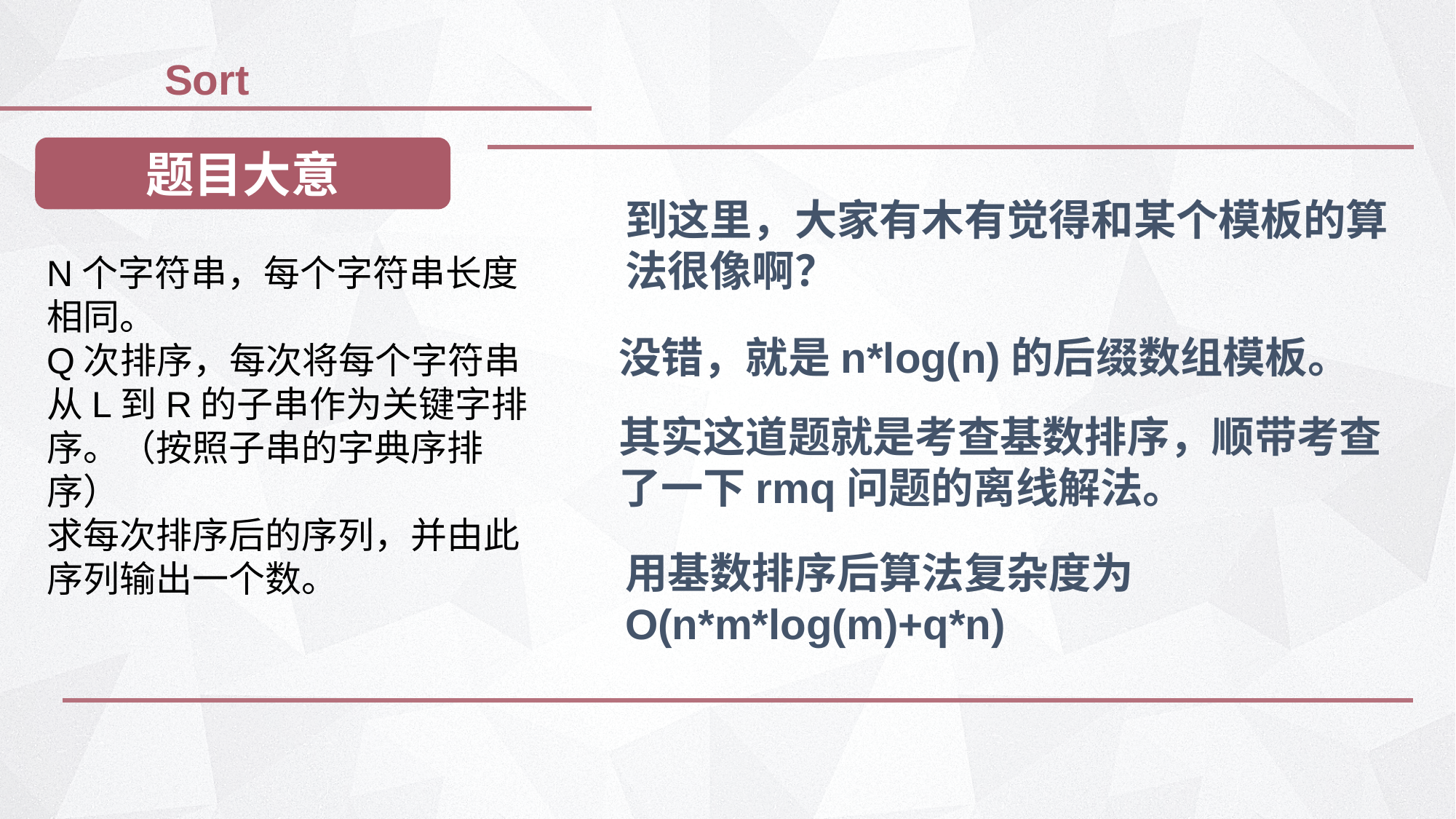

Sort
题目大意
到这里，大家有木有觉得和某个模板的算法很像啊？
N个字符串，每个字符串长度相同。
Q次排序，每次将每个字符串从L到R的子串作为关键字排序。（按照子串的字典序排序）
求每次排序后的序列，并由此序列输出一个数。
没错，就是n*log(n)的后缀数组模板。
其实这道题就是考查基数排序，顺带考查了一下rmq问题的离线解法。
用基数排序后算法复杂度为O(n*m*log(m)+q*n)